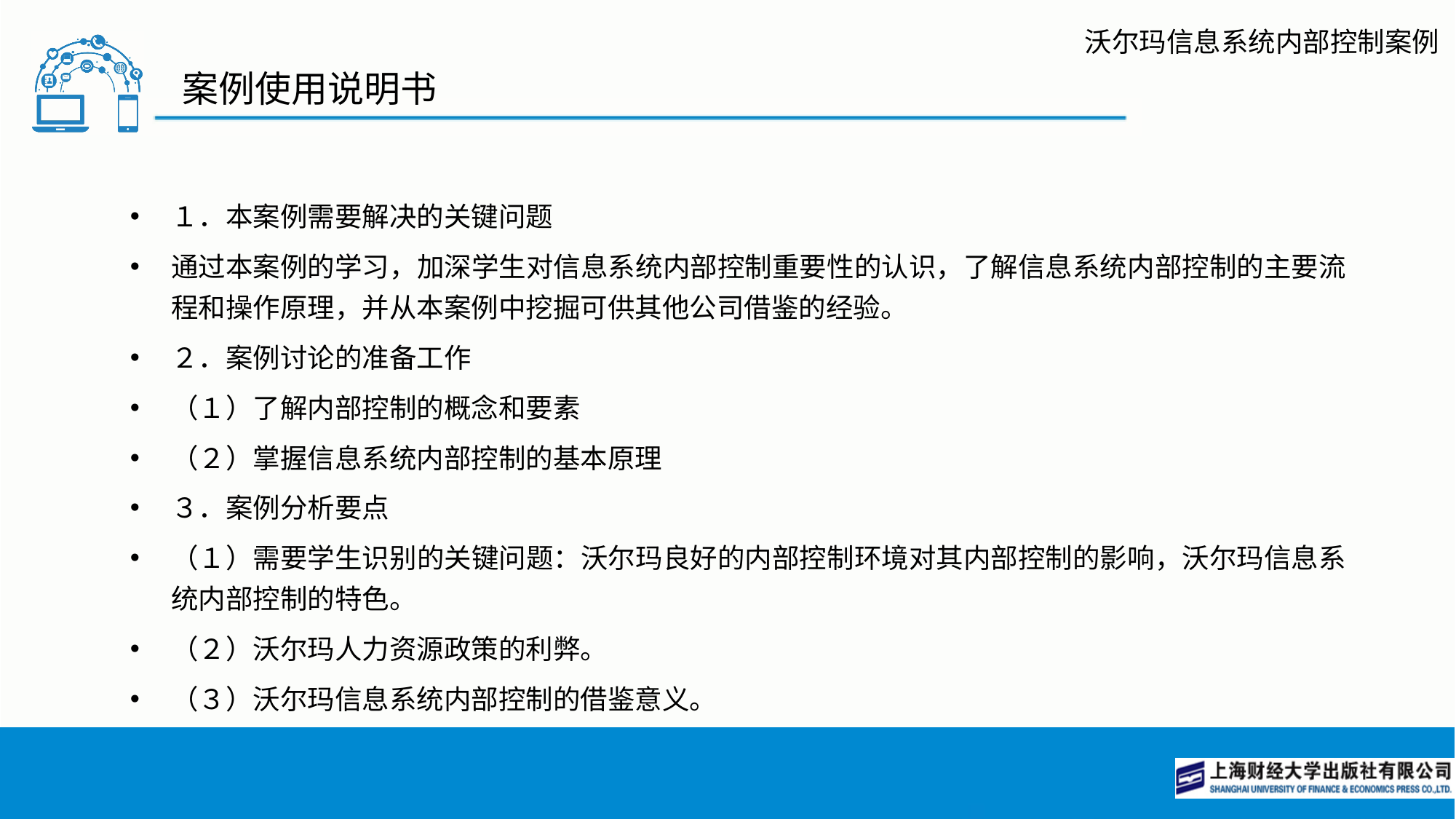

沃尔玛信息系统内部控制案例
# 案例使用说明书
１．本案例需要解决的关键问题
通过本案例的学习，加深学生对信息系统内部控制重要性的认识，了解信息系统内部控制的主要流程和操作原理，并从本案例中挖掘可供其他公司借鉴的经验。
２．案例讨论的准备工作
（１）了解内部控制的概念和要素
（２）掌握信息系统内部控制的基本原理
３．案例分析要点
（１）需要学生识别的关键问题：沃尔玛良好的内部控制环境对其内部控制的影响，沃尔玛信息系统内部控制的特色。
（２）沃尔玛人力资源政策的利弊。
（３）沃尔玛信息系统内部控制的借鉴意义。